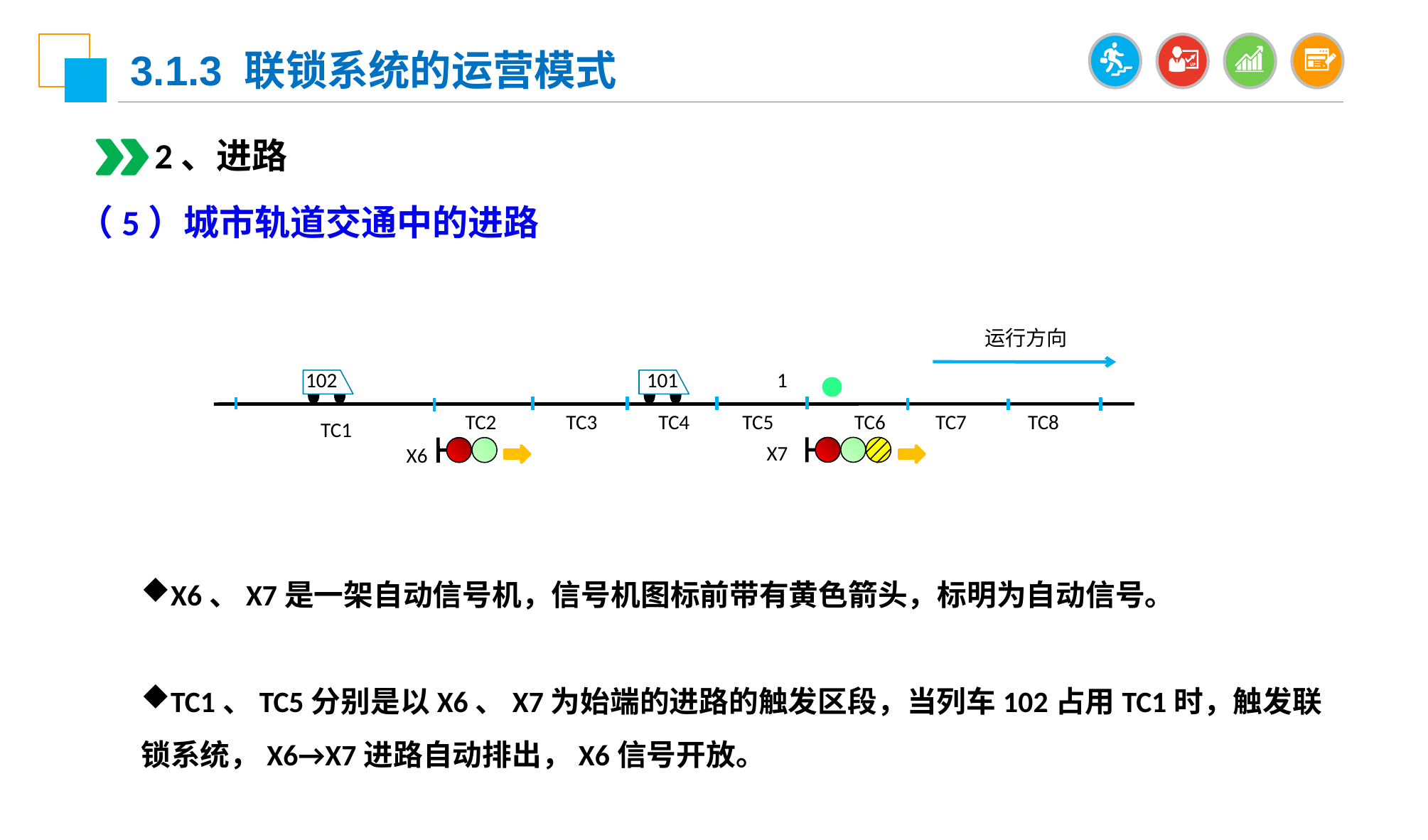

3.1.3 联锁系统的运营模式
2、进路

（5）城市轨道交通中的进路
 运行方向
 1
102
101

 TC1

TC2
TC3
TC4
TC5
TC6
TC7
TC8
X7
X6

X6、X7是一架自动信号机，信号机图标前带有黄色箭头，标明为自动信号。

TC1、TC5分别是以X6、X7为始端的进路的触发区段，当列车102占用TC1时，触发联锁系统，X6→X7进路自动排出，X6信号开放。